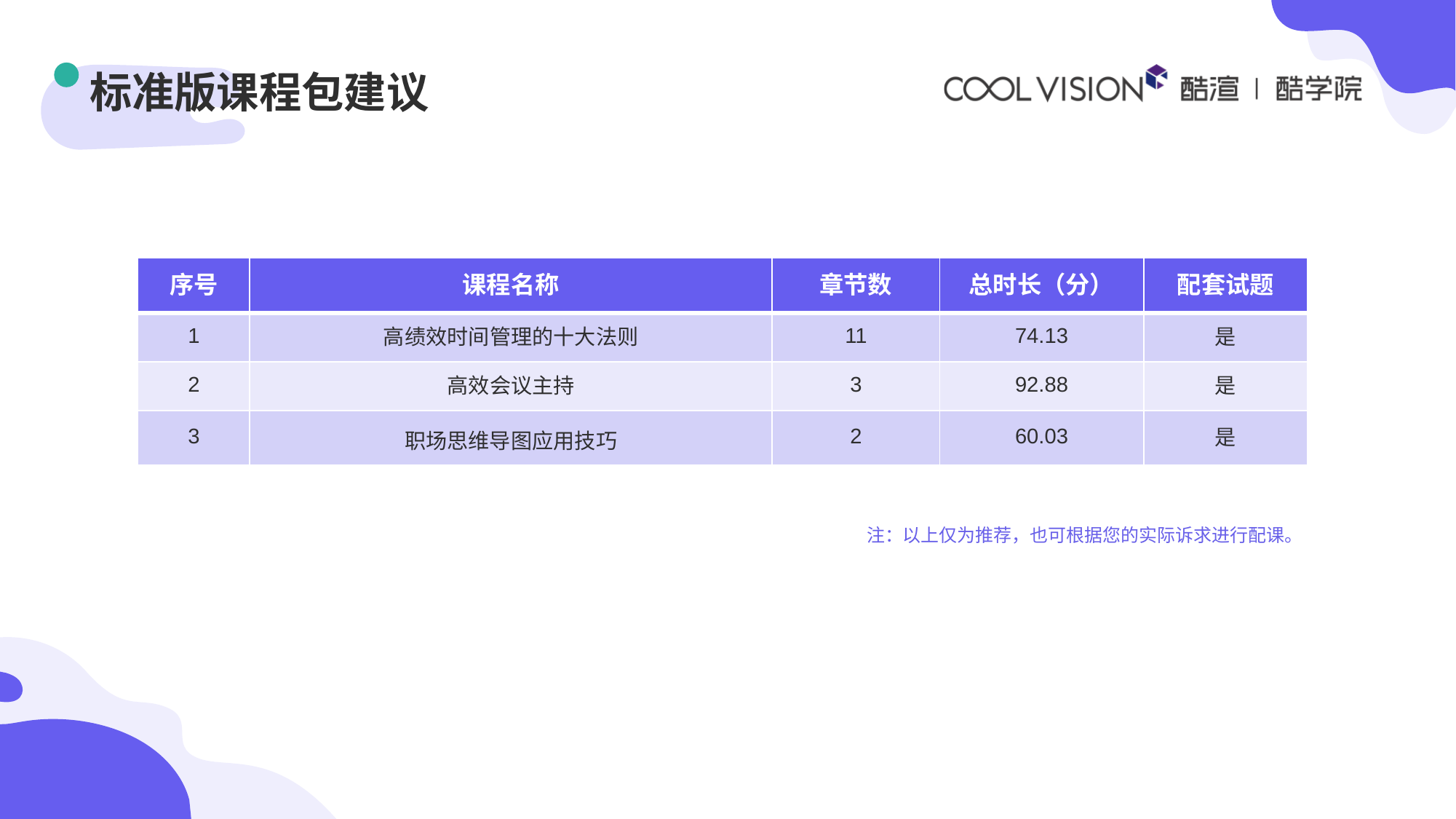

# 标准版课程包建议
| 序号 | 课程名称 | 章节数 | 总时长（分） | 配套试题 |
| --- | --- | --- | --- | --- |
| 1 | 高绩效时间管理的十大法则 | 11 | 74.13 | 是 |
| 2 | 高效会议主持 | 3 | 92.88 | 是 |
| 3 | 职场思维导图应用技巧 | 2 | 60.03 | 是 |
注：以上仅为推荐，也可根据您的实际诉求进行配课。
9